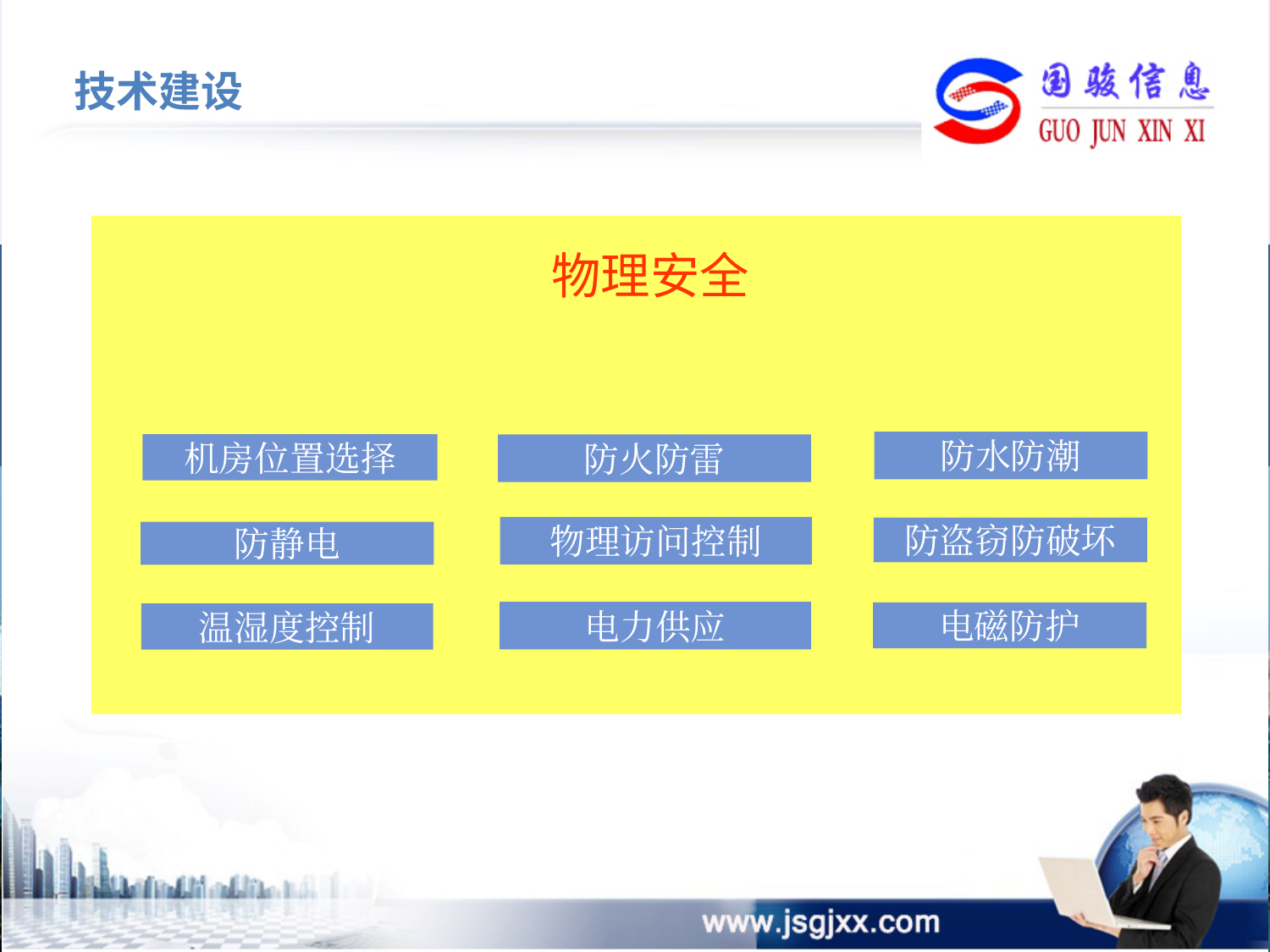

技术建设

物理安全
防水防潮
机房位置选择
防火防雷
物理访问控制
防盗窃防破坏
防静电
电力供应
电磁防护
温湿度控制